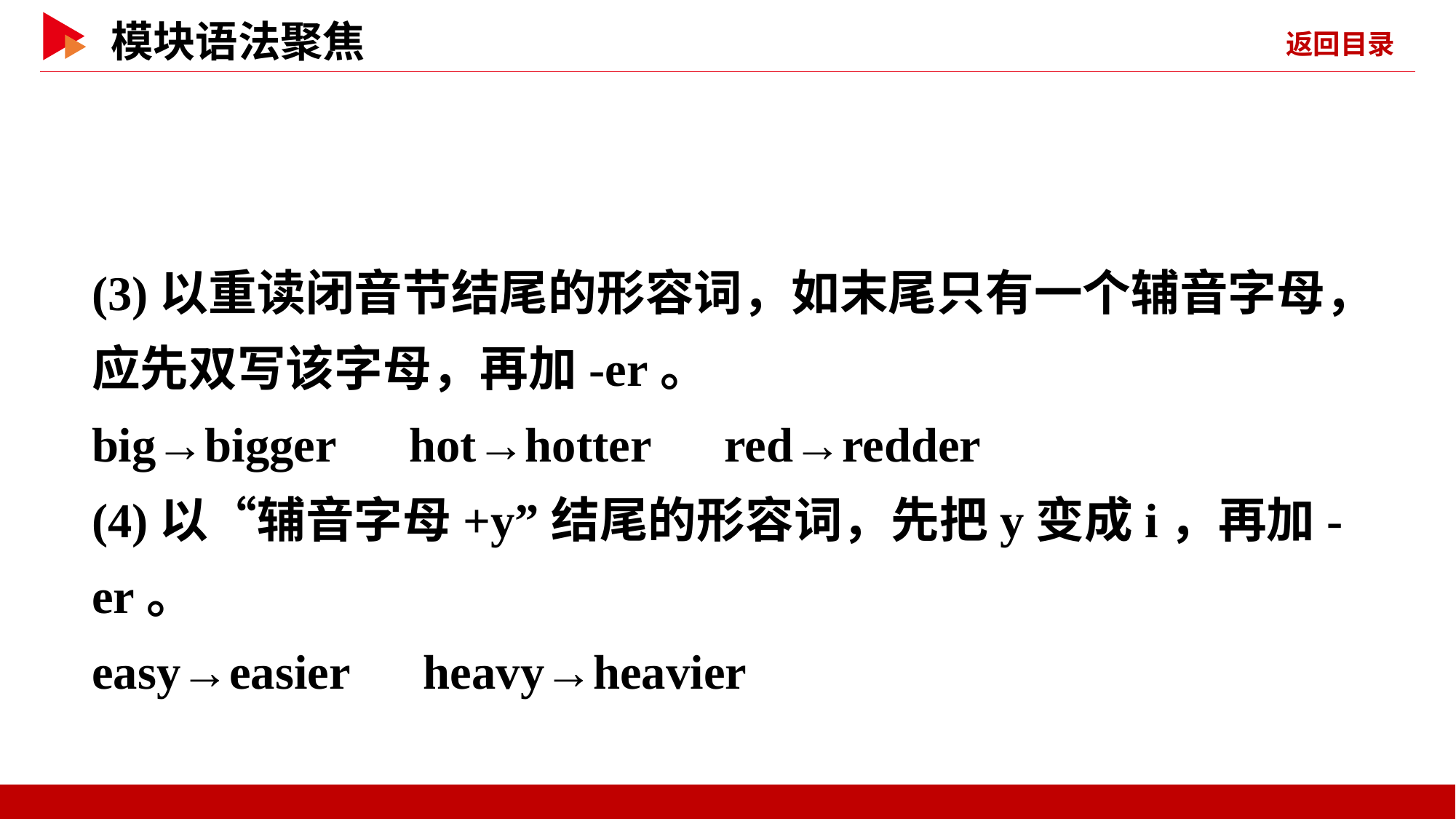

(3)以重读闭音节结尾的形容词，如末尾只有一个辅音字母，应先双写该字母，再加-er。
big→bigger　hot→hotter　red→redder
(4)以“辅音字母+y”结尾的形容词，先把y变成i，再加-er。
easy→easier　heavy→heavier